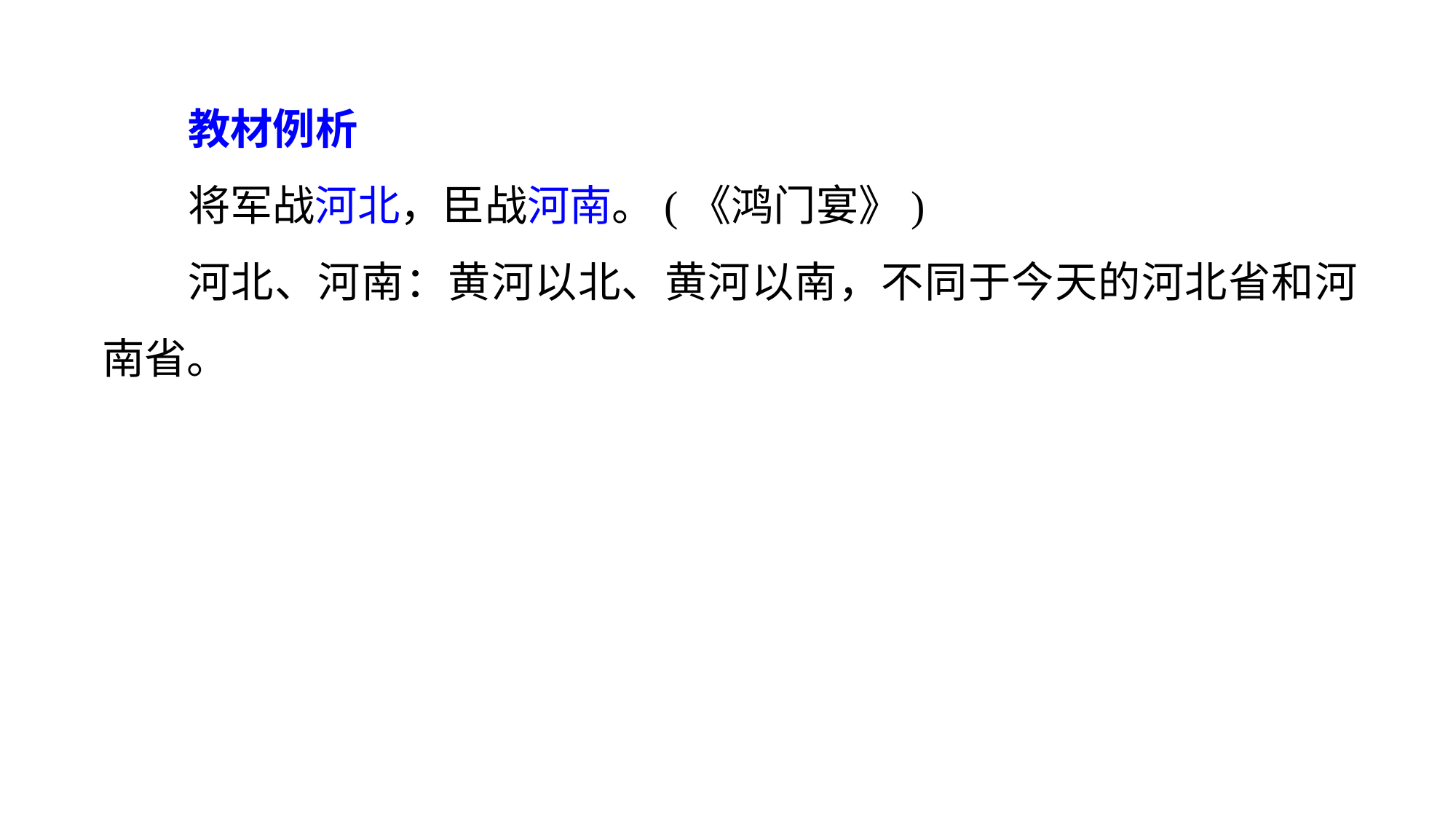

教材例析
将军战河北，臣战河南。(《鸿门宴》)
河北、河南：黄河以北、黄河以南，不同于今天的河北省和河南省。